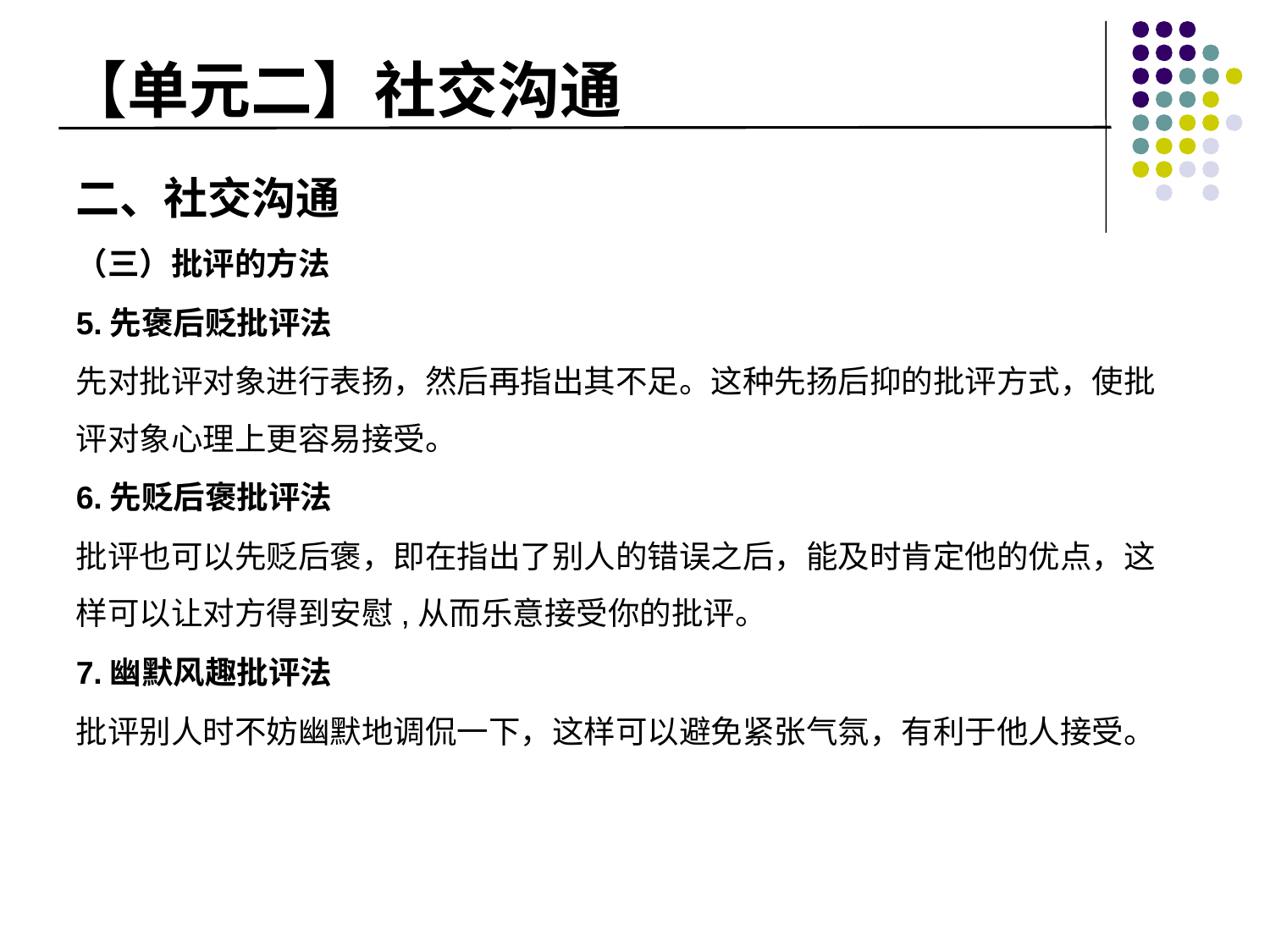

# 【单元二】社交沟通
二、社交沟通
（三）批评的方法
5.先褒后贬批评法
先对批评对象进行表扬，然后再指出其不足。这种先扬后抑的批评方式，使批评对象心理上更容易接受。
6.先贬后褒批评法
批评也可以先贬后褒，即在指出了别人的错误之后，能及时肯定他的优点，这样可以让对方得到安慰,从而乐意接受你的批评。
7.幽默风趣批评法
批评别人时不妨幽默地调侃一下，这样可以避免紧张气氛，有利于他人接受。